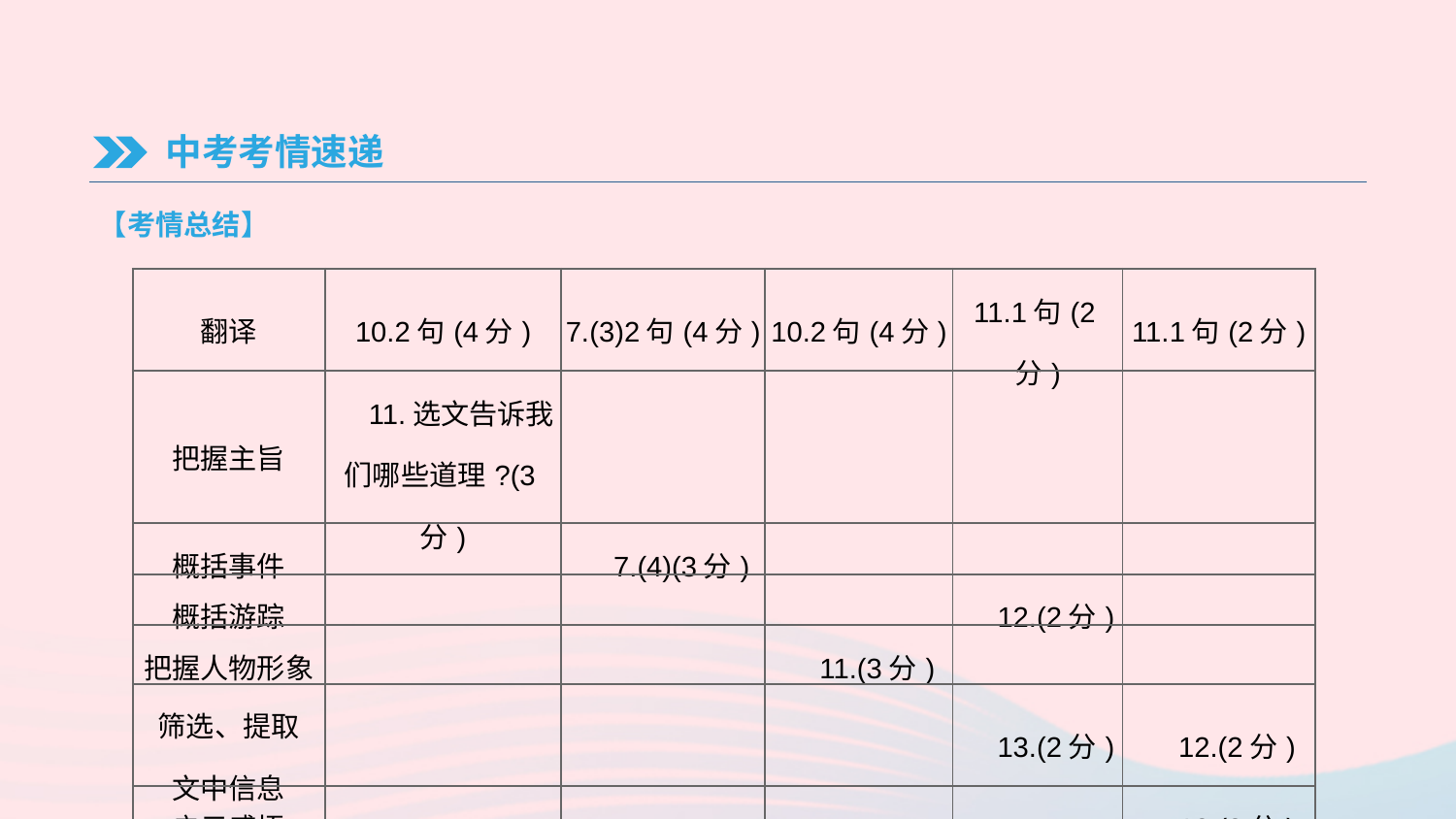

中考考情速递

【考情总结】
| 翻译 | 10.2句(4分) | 7.(3)2句(4分) | 10.2句(4分) | 11.1句(2分) | 11.1句(2分) |
| --- | --- | --- | --- | --- | --- |
| 把握主旨 | 11.选文告诉我们哪些道理?(3分) |  |  |  |  |
| 概括事件 |  | 7.(4)(3分) |  |  |  |
| 概括游踪 |  |  |  | 12.(2分) |  |
| 把握人物形象 |  |  | 11.(3分) |  |  |
| 筛选、提取 文中信息 |  |  |  | 13.(2分) | 12.(2分) |
| 启示感悟 |  |  |  |  | 13.(2分) |